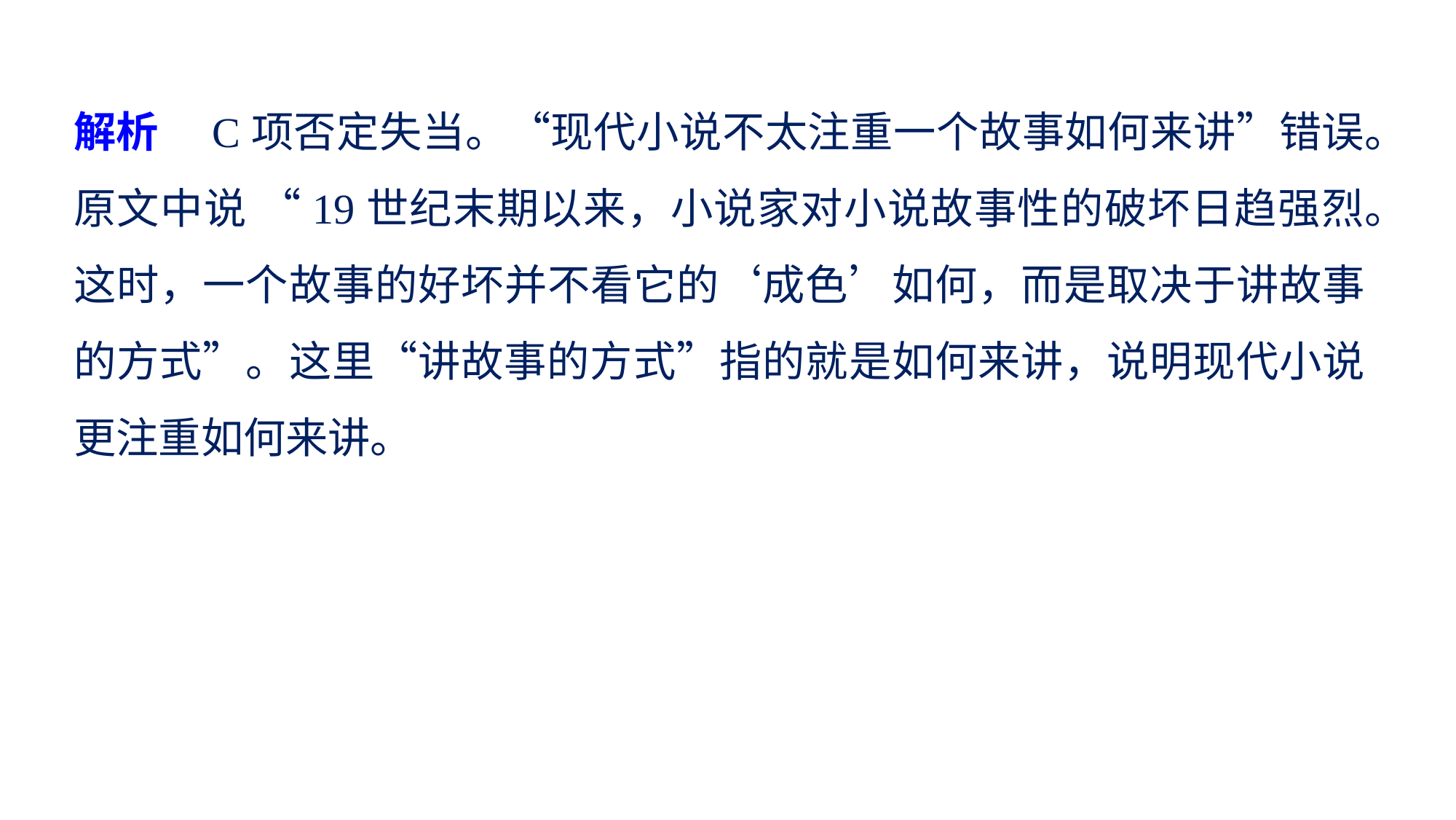

解析　C项否定失当。“现代小说不太注重一个故事如何来讲”错误。原文中说 “19世纪末期以来，小说家对小说故事性的破坏日趋强烈。这时，一个故事的好坏并不看它的‘成色’如何，而是取决于讲故事的方式”。这里“讲故事的方式”指的就是如何来讲，说明现代小说更注重如何来讲。